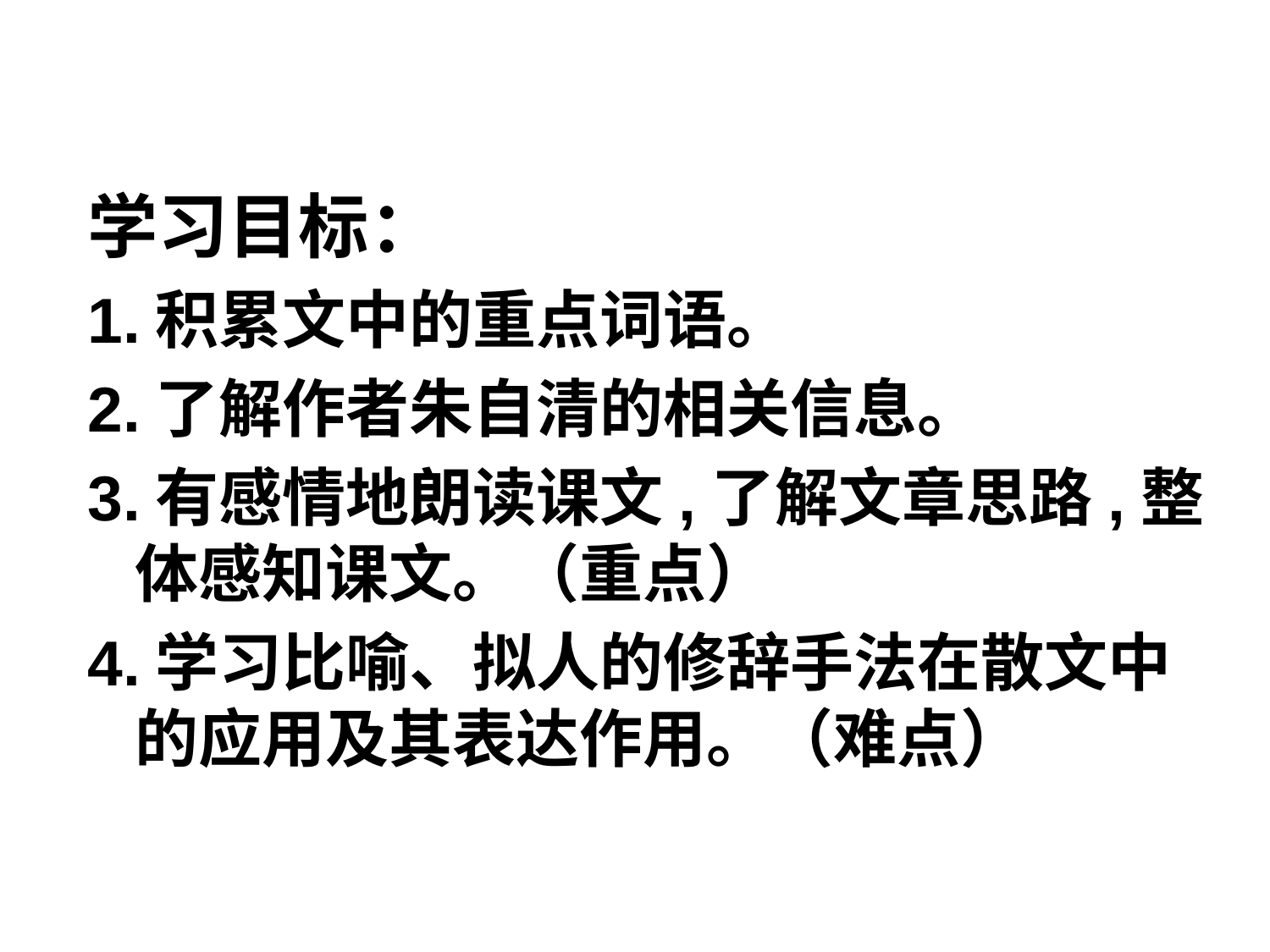

学习目标：
1.积累文中的重点词语。
2.了解作者朱自清的相关信息。
3.有感情地朗读课文,了解文章思路,整体感知课文。（重点）
4.学习比喻、拟人的修辞手法在散文中的应用及其表达作用。（难点）